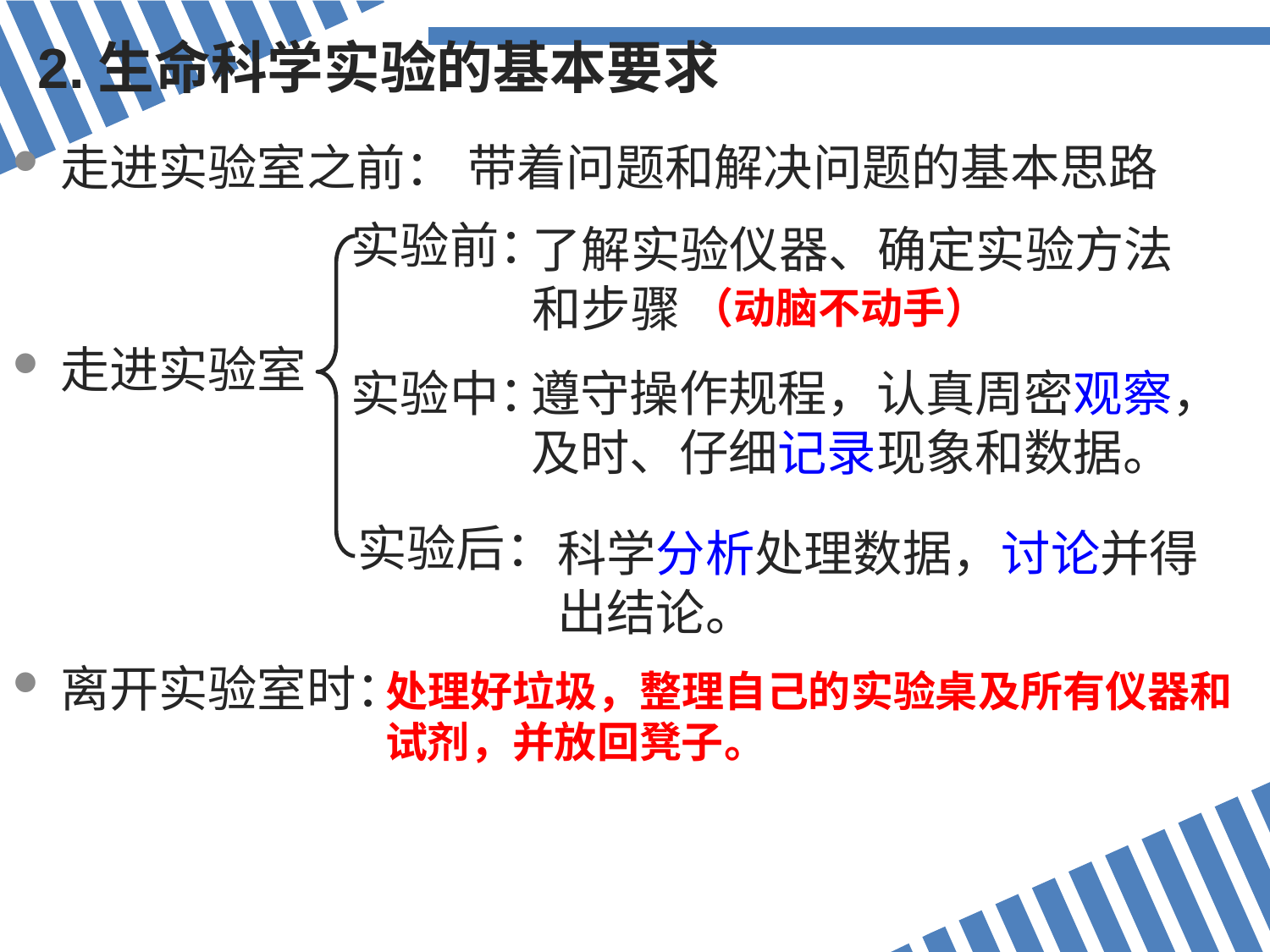

2.生命科学实验的基本要求
走进实验室之前：
带着问题和解决问题的基本思路
实验前：
了解实验仪器、确定实验方法和步骤

（动脑不动手）
走进实验室
实验中：
遵守操作规程，认真周密观察，及时、仔细记录现象和数据。
实验后：
科学分析处理数据，讨论并得出结论。
离开实验室时：
处理好垃圾，整理自己的实验桌及所有仪器和试剂，并放回凳子。